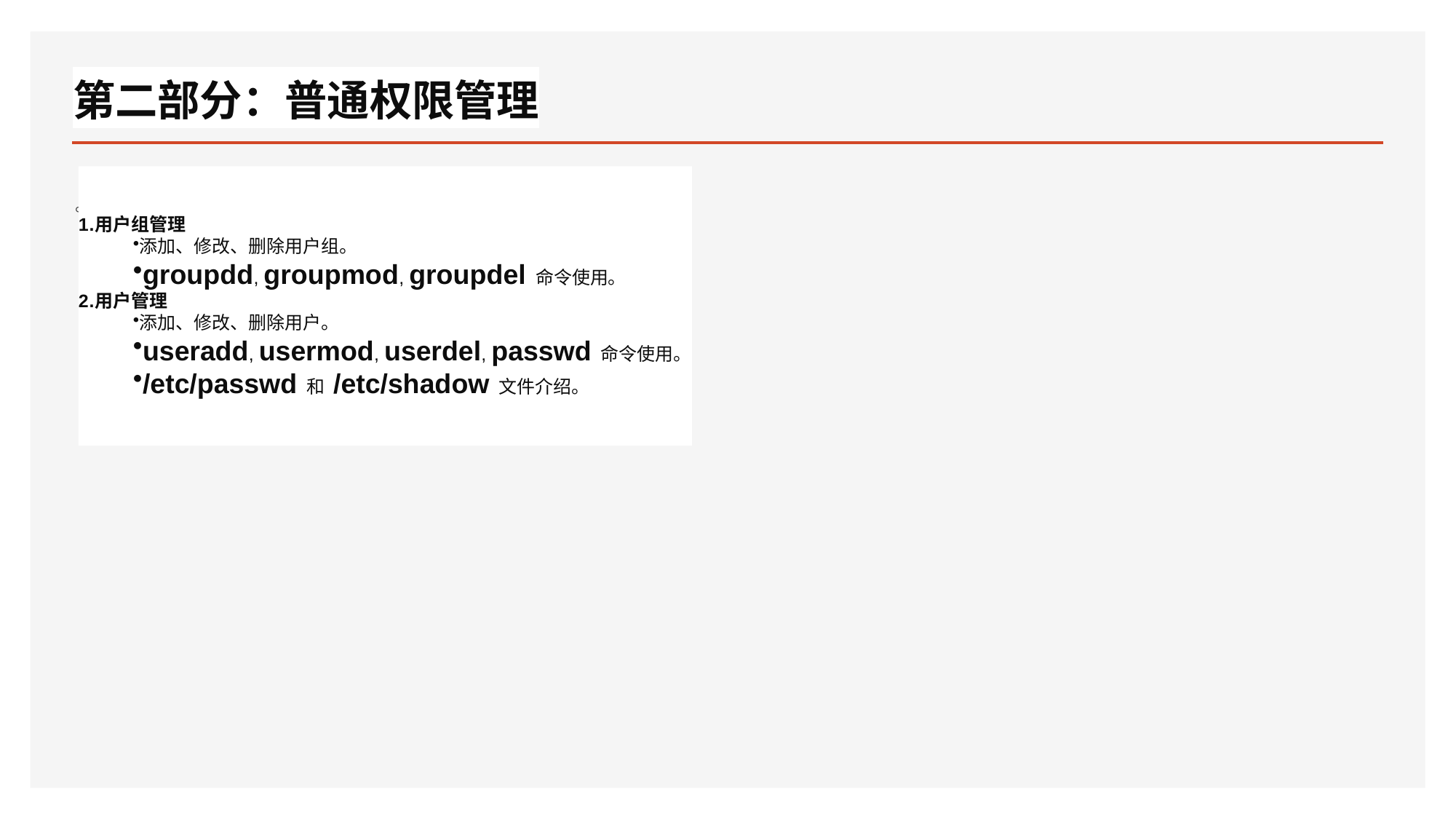

# 第二部分：普通权限管理

用户组管理
添加、修改、删除用户组。
groupdd, groupmod, groupdel 命令使用。
用户管理
添加、修改、删除用户。
useradd, usermod, userdel, passwd 命令使用。
/etc/passwd 和 /etc/shadow 文件介绍。

。